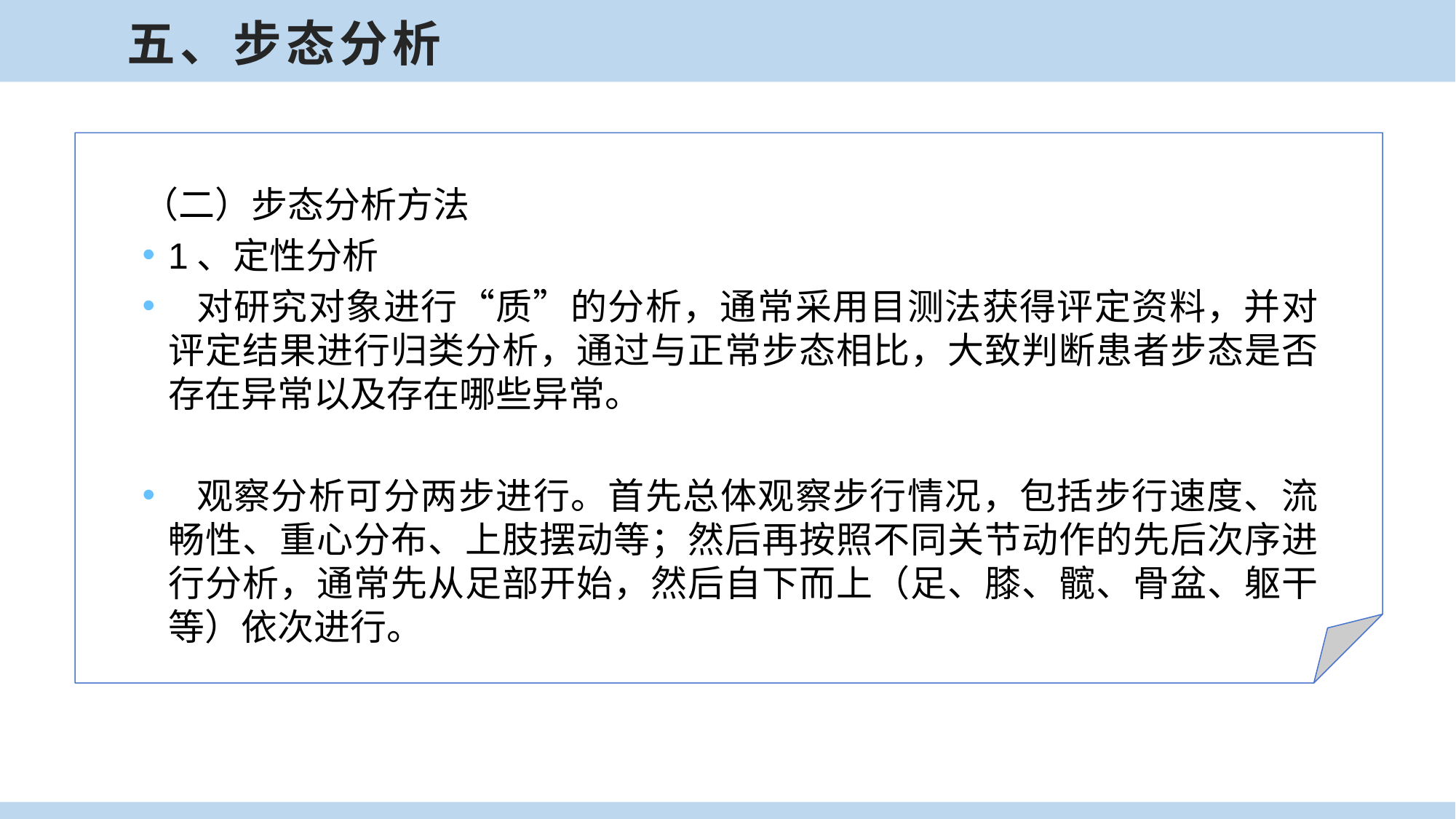

五、步态分析

（二）步态分析方法
1、定性分析
  对研究对象进行“质”的分析，通常采用目测法获得评定资料，并对评定结果进行归类分析，通过与正常步态相比，大致判断患者步态是否存在异常以及存在哪些异常。

  观察分析可分两步进行。首先总体观察步行情况，包括步行速度、流畅性、重心分布、上肢摆动等；然后再按照不同关节动作的先后次序进行分析，通常先从足部开始，然后自下而上（足、膝、髋、骨盆、躯干等）依次进行。